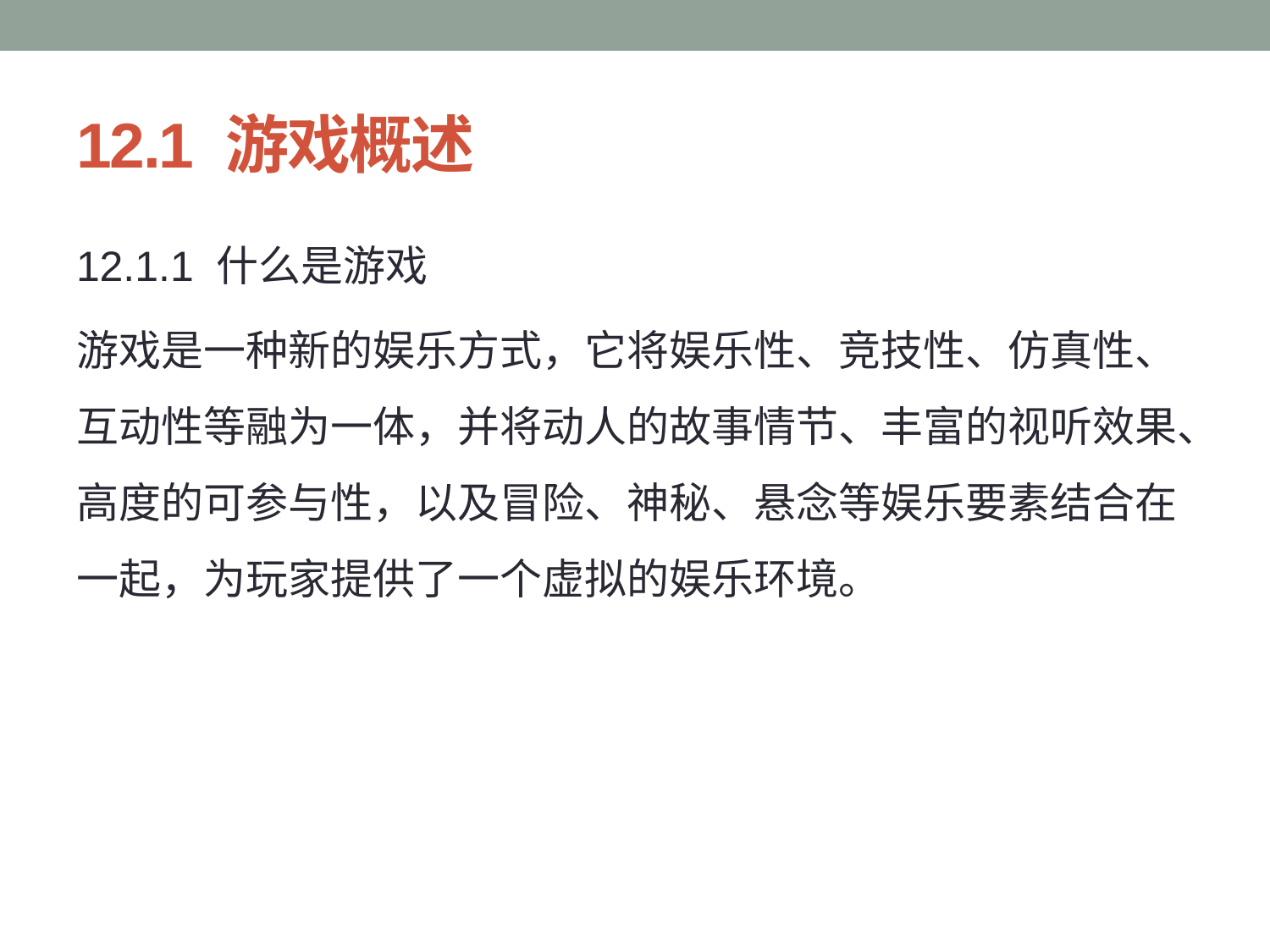

# 12.1 游戏概述
12.1.1 什么是游戏
游戏是一种新的娱乐方式，它将娱乐性、竞技性、仿真性、互动性等融为一体，并将动人的故事情节、丰富的视听效果、高度的可参与性，以及冒险、神秘、悬念等娱乐要素结合在一起，为玩家提供了一个虚拟的娱乐环境。